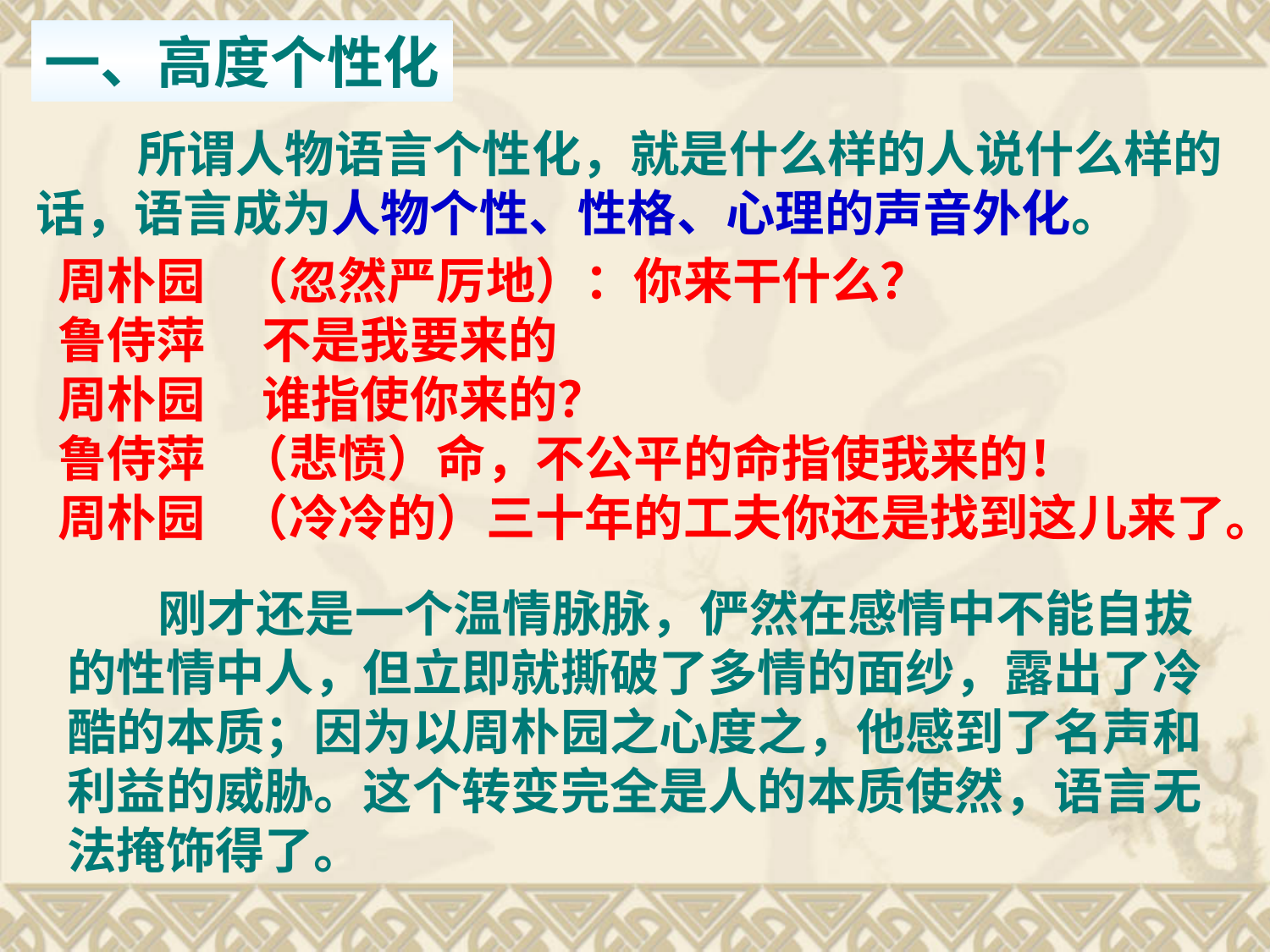

一、高度个性化
        所谓人物语言个性化，就是什么样的人说什么样的
话，语言成为人物个性、性格、心理的声音外化。
周朴园   （忽然严厉地）：你来干什么？
鲁侍萍     不是我要来的
周朴园     谁指使你来的？
鲁侍萍   （悲愤）命，不公平的命指使我来的！
周朴园   （冷冷的）三十年的工夫你还是找到这儿来了。
       刚才还是一个温情脉脉，俨然在感情中不能自拔的性情中人，但立即就撕破了多情的面纱，露出了冷酷的本质；因为以周朴园之心度之，他感到了名声和利益的威胁。这个转变完全是人的本质使然，语言无法掩饰得了。